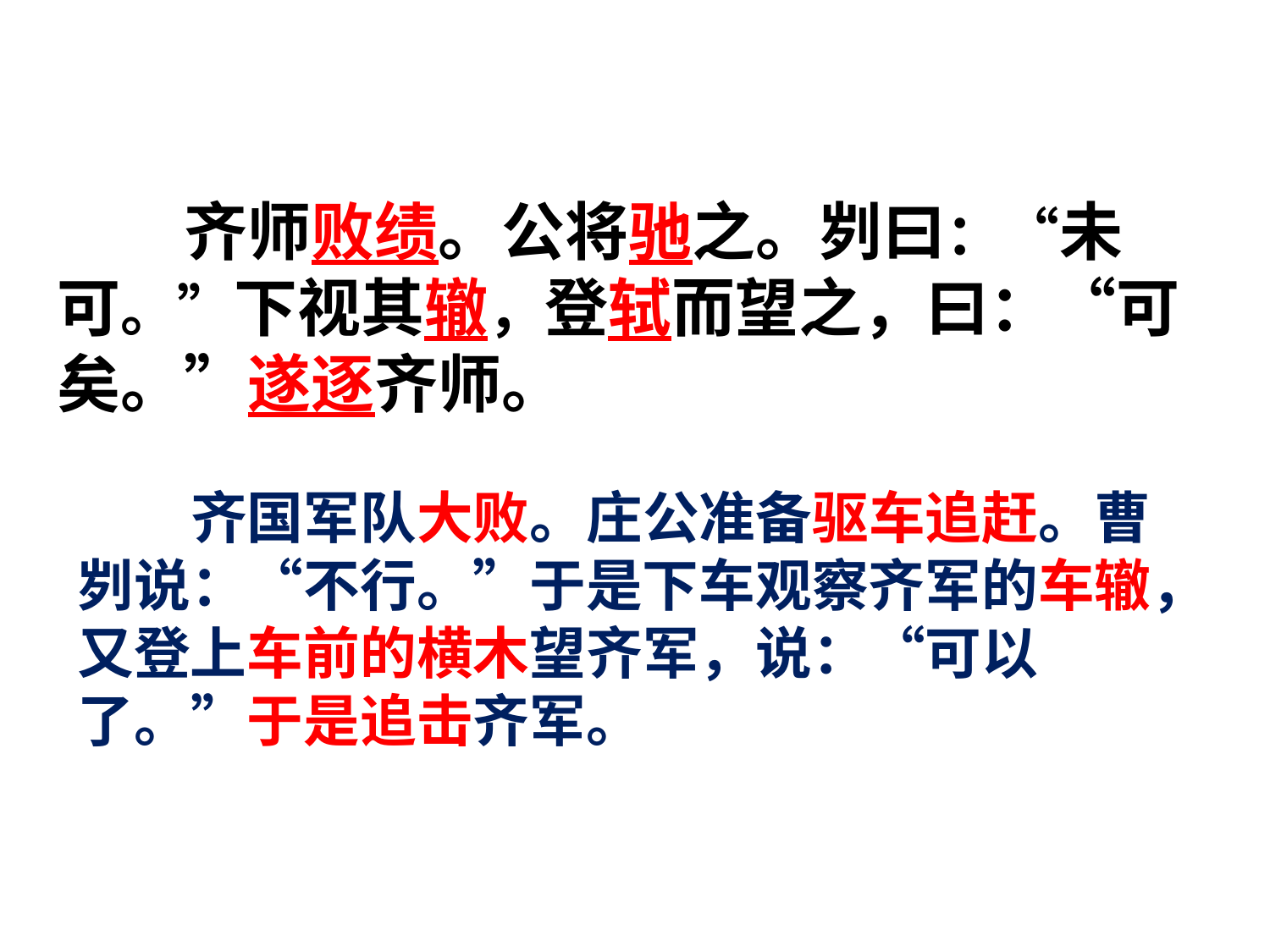

# 齐师败绩。公将驰之。刿曰：“未可。”下视其辙，登轼而望之，曰：“可矣。”遂逐齐师。
　　齐国军队大败。庄公准备驱车追赶。曹刿说：“不行。”于是下车观察齐军的车辙，又登上车前的横木望齐军，说：“可以了。”于是追击齐军。